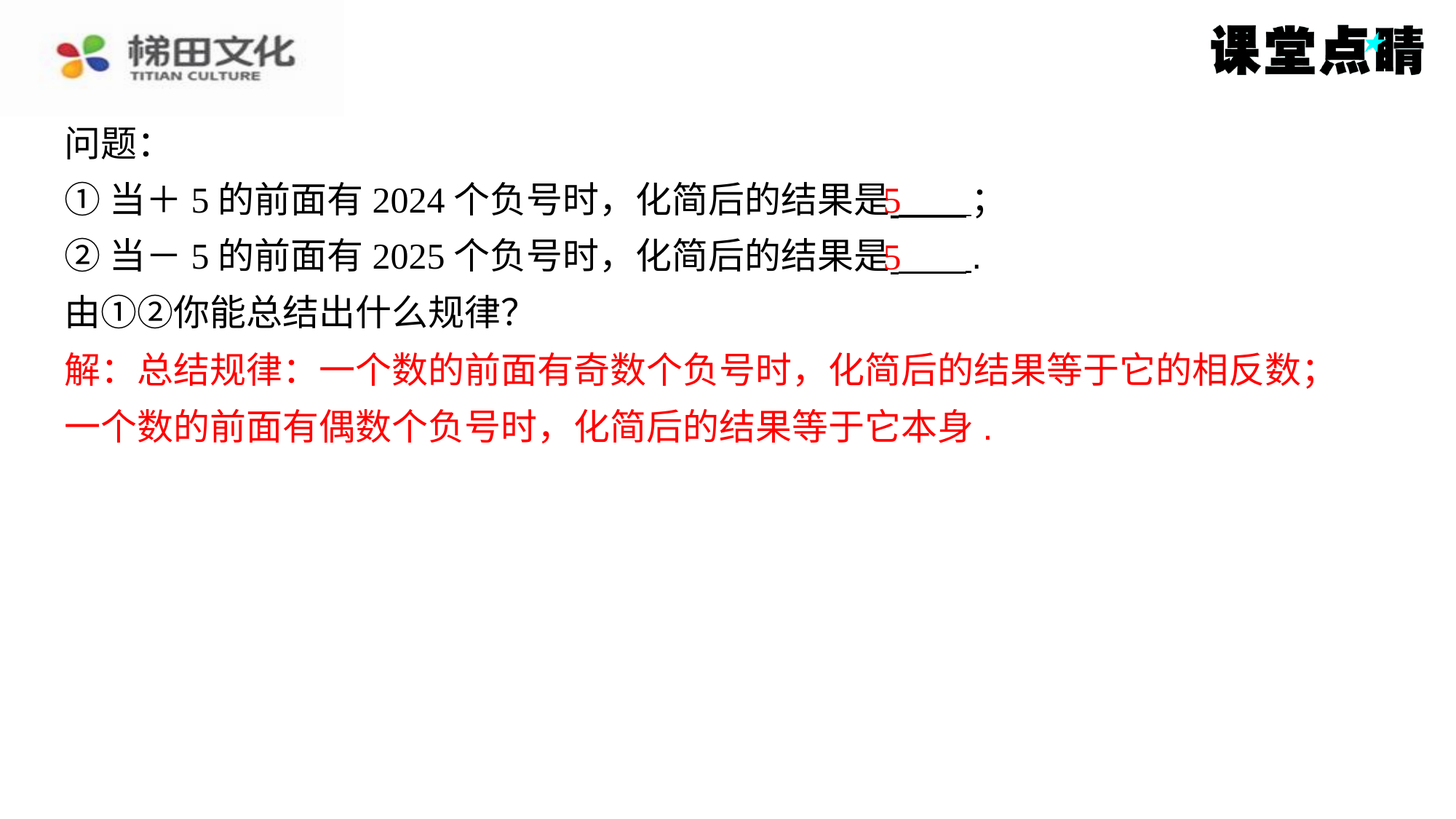

问题：
①当＋5的前面有2024个负号时，化简后的结果是            ⁠；
②当－5的前面有2025个负号时，化简后的结果是            ⁠.
由①②你能总结出什么规律？
解：总结规律：一个数的前面有奇数个负号时，化简后的结果等于它的相反数；一
个数的前面有偶数个负号时，化简后的结果等于它本身.
5
5
解：总结规律：一个数的前面有奇数个负号时，化简后的结果等于它的相反数；
一个数的前面有偶数个负号时，化简后的结果等于它本身.